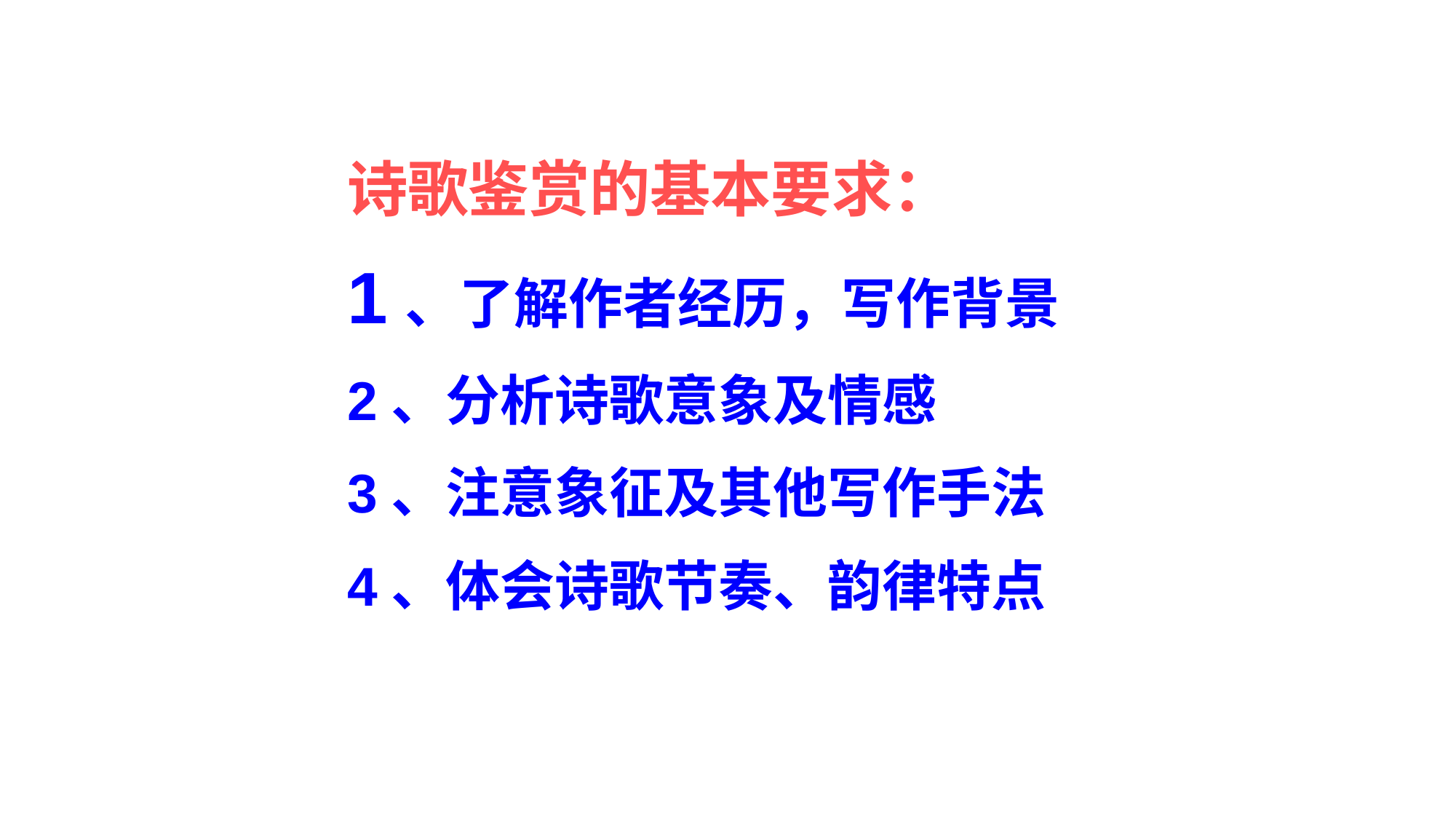

诗歌鉴赏的基本要求：
1、了解作者经历，写作背景
2、分析诗歌意象及情感
3、注意象征及其他写作手法
4、体会诗歌节奏、韵律特点